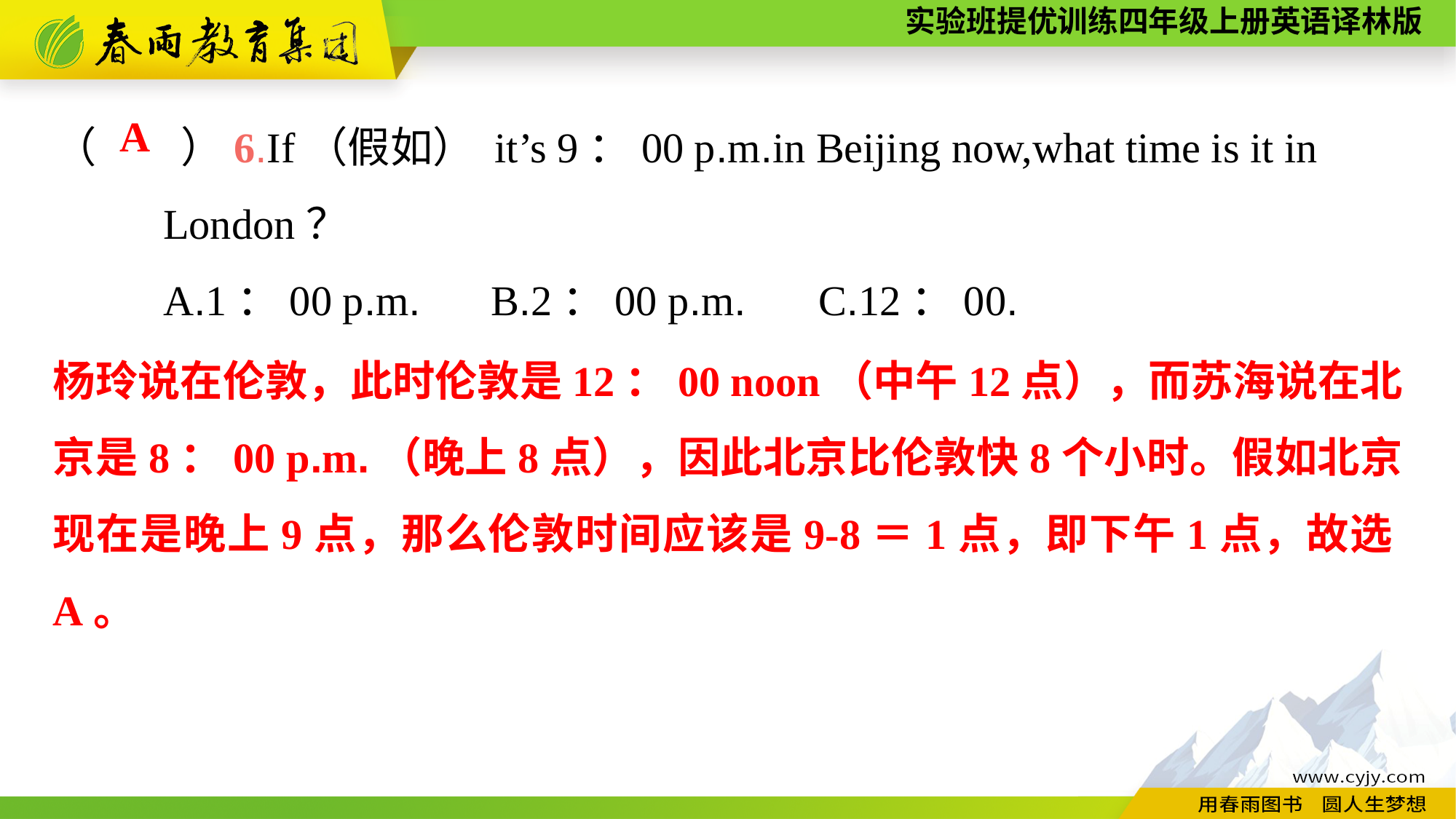

（　　）6.If（假如） it’s 9：00 p.m.in Beijing now,what time is it in
	London？
	A.1：00 p.m.	B.2：00 p.m.	C.12：00.
A
杨玲说在伦敦，此时伦敦是12：00 noon（中午12点），而苏海说在北京是8：00 p.m.（晚上8点），因此北京比伦敦快8个小时。假如北京现在是晚上9点，那么伦敦时间应该是9-8＝1点，即下午1点，故选A。